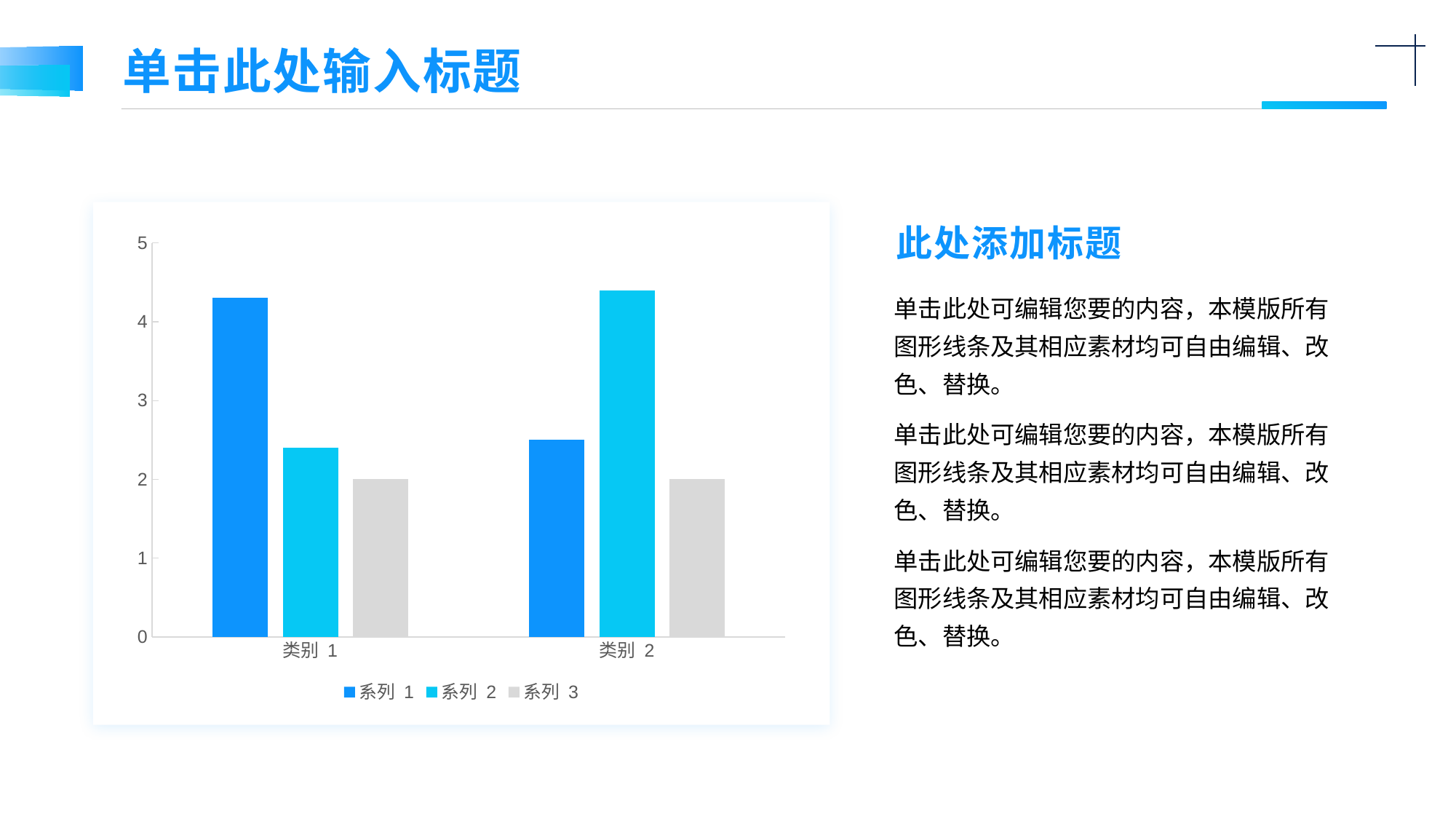

单击此处输入标题

此处添加标题

### Chart

| Category | 系列 1 | 系列 2 | 系列 3 |
|---|---|---|---|
| 类别 1 | 4.3 | 2.4 | 2.0 |
| 类别 2 | 2.5 | 4.4 | 2.0 |
单击此处可编辑您要的内容，本模版所有图形线条及其相应素材均可自由编辑、改色、替换。
单击此处可编辑您要的内容，本模版所有图形线条及其相应素材均可自由编辑、改色、替换。
单击此处可编辑您要的内容，本模版所有图形线条及其相应素材均可自由编辑、改色、替换。